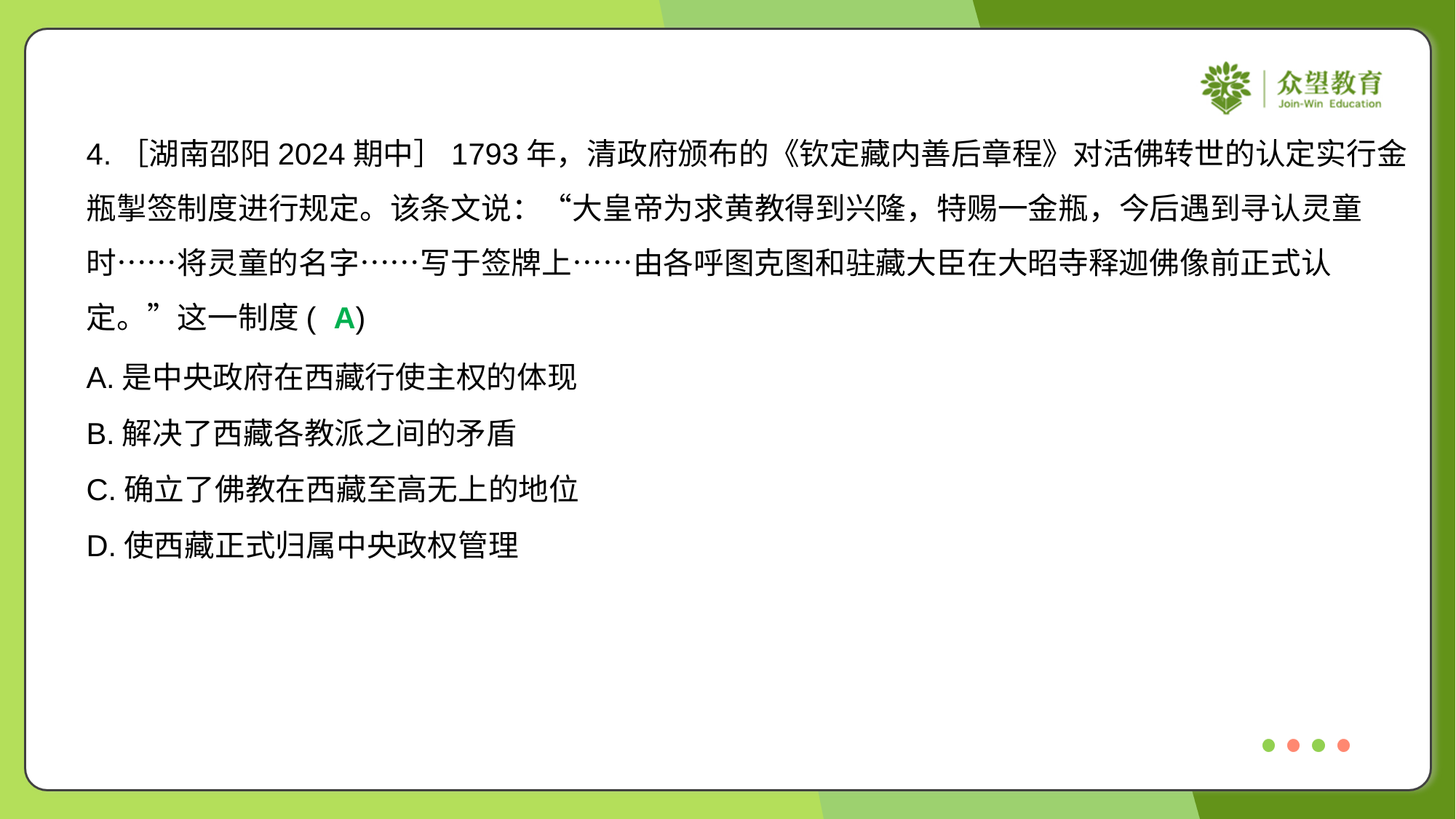

4.［湖南邵阳2024期中］1793年，清政府颁布的《钦定藏内善后章程》对活佛转世的认定实行金
瓶掣签制度进行规定。该条文说：“大皇帝为求黄教得到兴隆，特赐一金瓶，今后遇到寻认灵童
时……将灵童的名字……写于签牌上……由各呼图克图和驻藏大臣在大昭寺释迦佛像前正式认
定。”这一制度(     )
A
A.是中央政府在西藏行使主权的体现
B.解决了西藏各教派之间的矛盾
C.确立了佛教在西藏至高无上的地位
D.使西藏正式归属中央政权管理